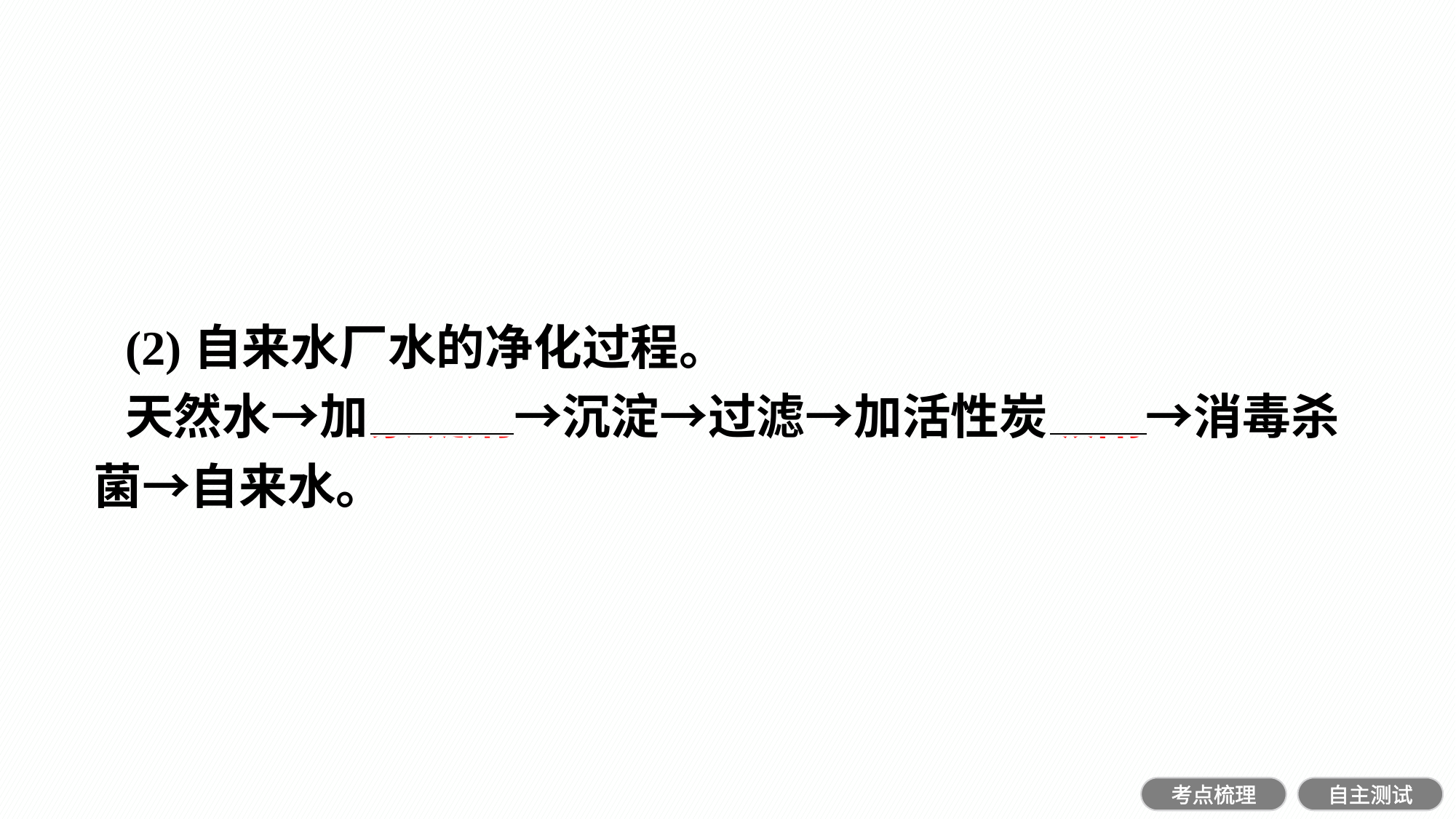

(2)自来水厂水的净化过程。
天然水→加絮凝剂→沉淀→过滤→加活性炭吸附→消毒杀菌→自来水。